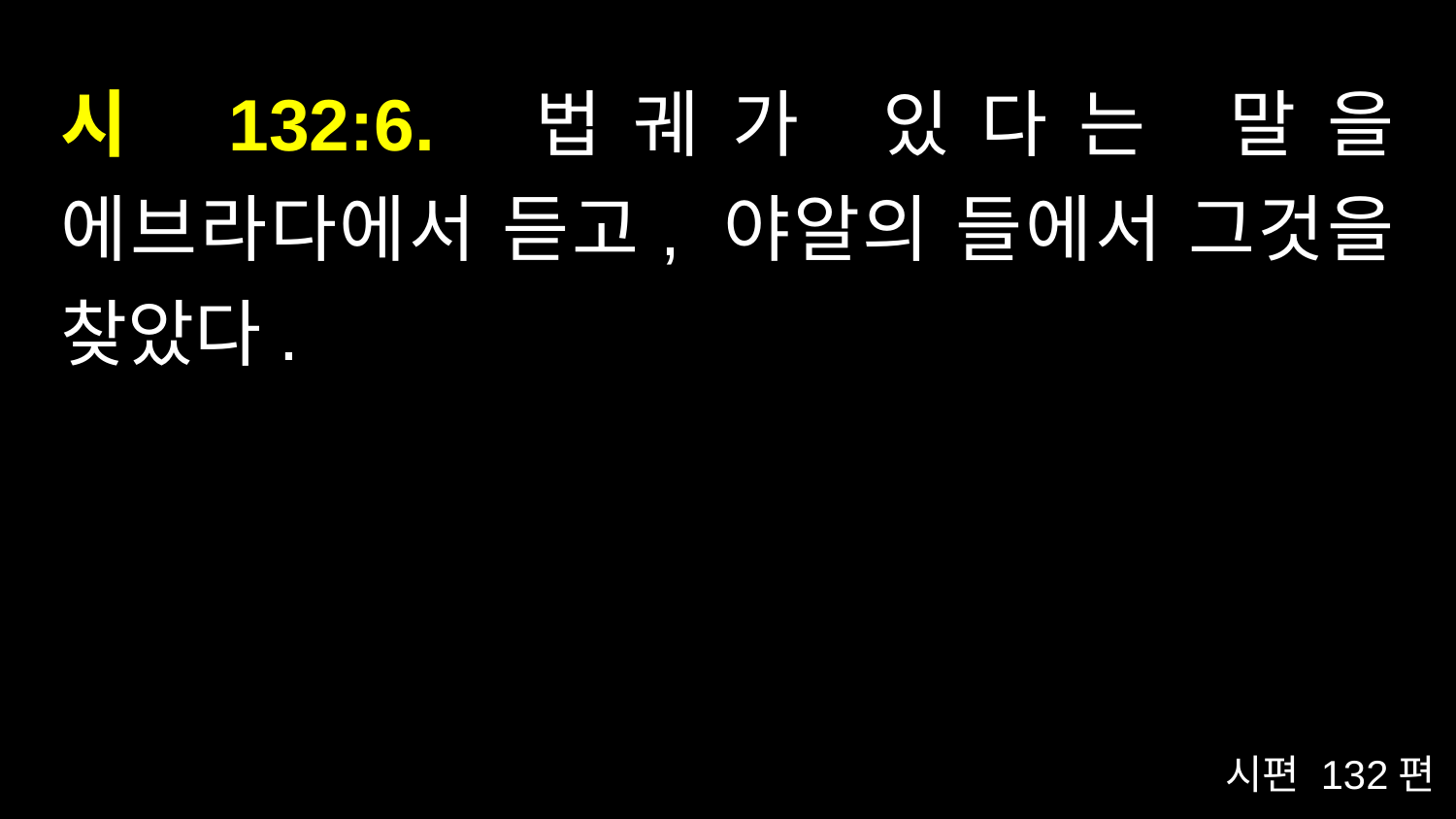

# 시 132:6. 법궤가 있다는 말을 에브라다에서 듣고, 야알의 들에서 그것을 찾았다.
시편 132편